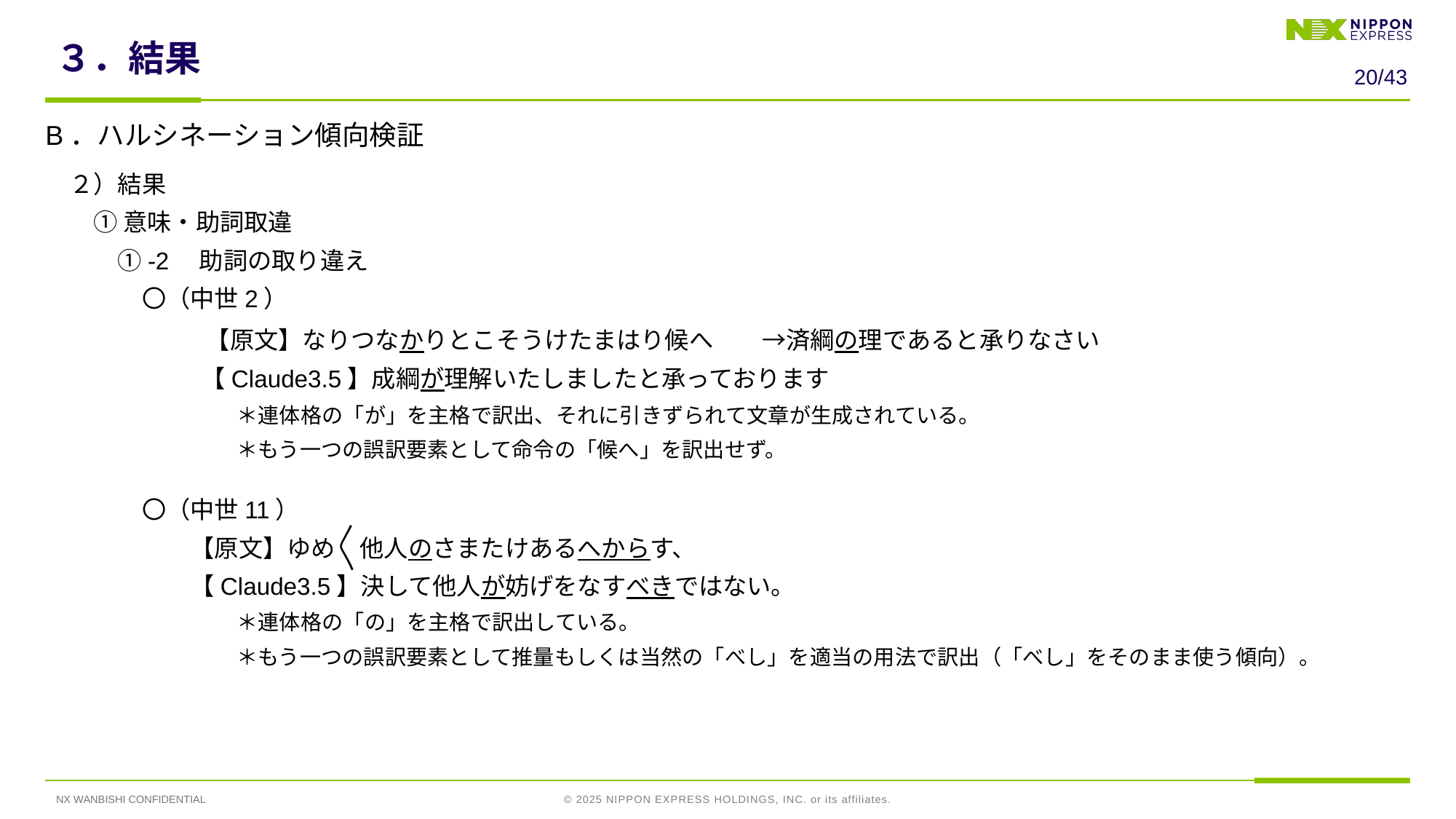

# ３．結果
20/43
B．ハルシネーション傾向検証
　２）結果
　　① 意味・助詞取違
　　　①-2　助詞の取り違え
　　　　〇（中世2）
　　　　　　【原文】なりつなかりとこそうけたまはり候へ　　→済綱の理であると承りなさい
　　　　　  　【Claude3.5】成綱が理解いたしましたと承っております
　　　　　　　　　＊連体格の「が」を主格で訳出、それに引きずられて文章が生成されている。
　　　　　　　　　＊もう一つの誤訳要素として命令の「候へ」を訳出せず。

　　　　〇（中世11）
　　　　　　【原文】ゆめ〳〵他人のさまたけあるへからす、
　　　　　　【Claude3.5】決して他人が妨げをなすべきではない。
　　　　　　　　　＊連体格の「の」を主格で訳出している。
　　　　　　　　　＊もう一つの誤訳要素として推量もしくは当然の「べし」を適当の用法で訳出（「べし」をそのまま使う傾向）。

NX WANBISHI CONFIDENTIAL